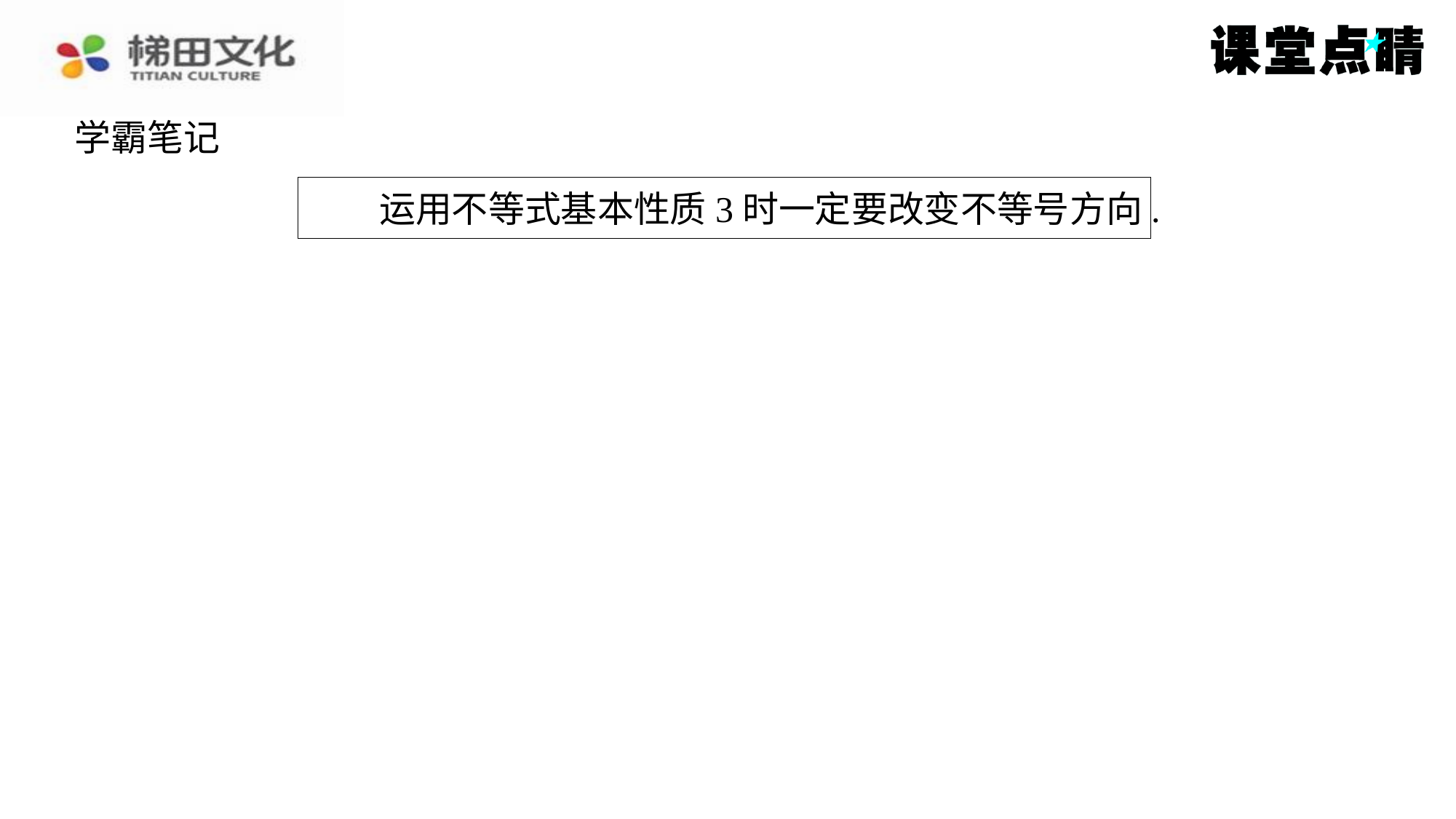

解：最后一步即第③步错了，
∵ m ＞ n ，
∴ n － m ＜0.
∵两边同时除以一个负数，不等号的方向要改变，
∴最后一步应为0＜2.
学霸笔记
　　运用不等式基本性质3时一定要改变不等号方向.